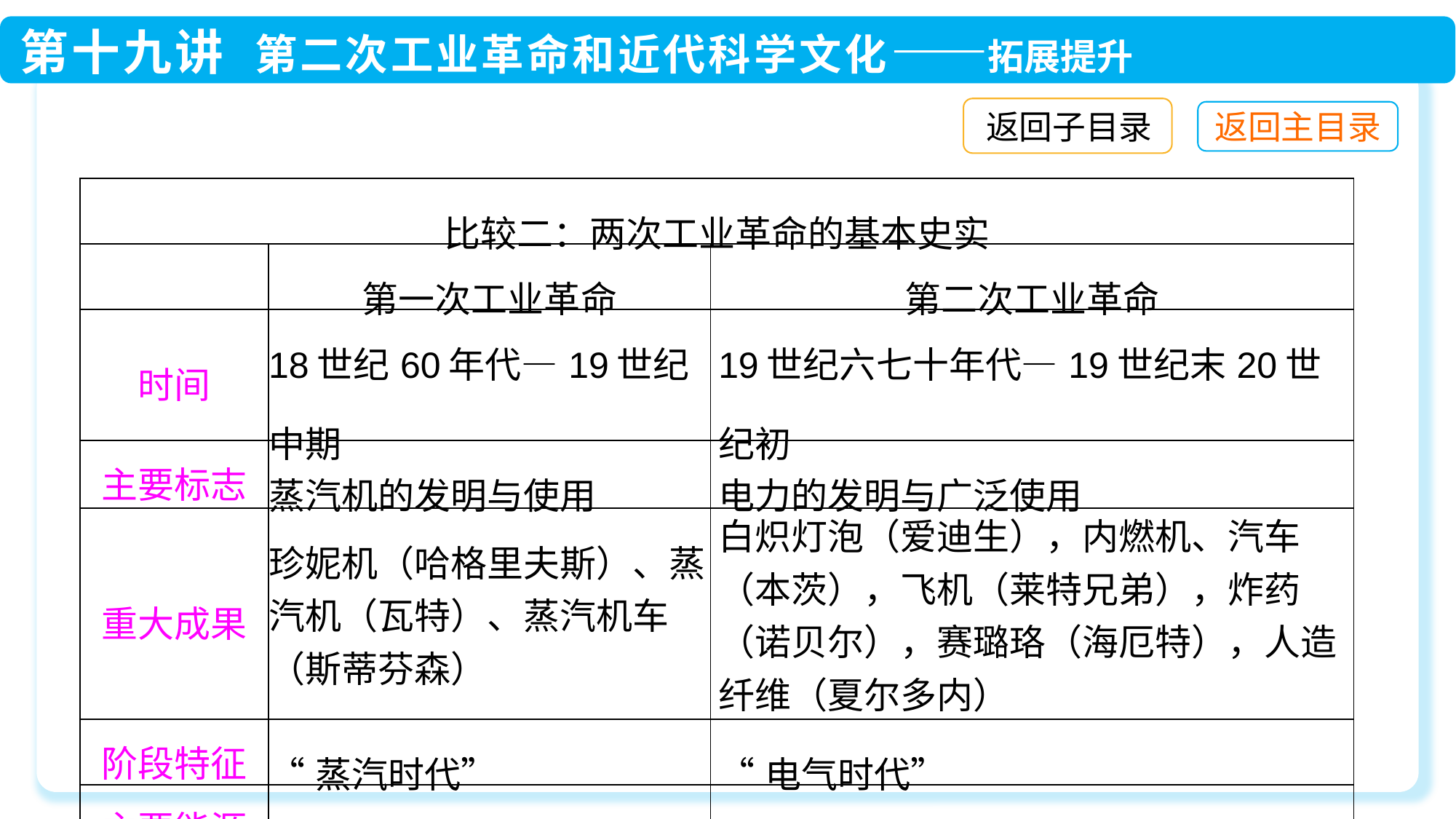

返回子目录
| 比较二：两次工业革命的基本史实 |  |  |
| --- | --- | --- |
|  | 第一次工业革命 | 第二次工业革命 |
| 时间 | 18世纪60年代—19世纪中期 | 19世纪六七十年代—19世纪末20世纪初 |
| 主要标志 | 蒸汽机的发明与使用 | 电力的发明与广泛使用 |
| 重大成果 | 珍妮机（哈格里夫斯）、蒸汽机（瓦特）、蒸汽机车（斯蒂芬森） | 白炽灯泡（爱迪生），内燃机、汽车（本茨），飞机（莱特兄弟），炸药（诺贝尔），赛璐珞（海厄特），人造纤维（夏尔多内） |
| 阶段特征 | “蒸汽时代” | “电气时代” |
| 主要能源 | 煤 | 电力、石油 |